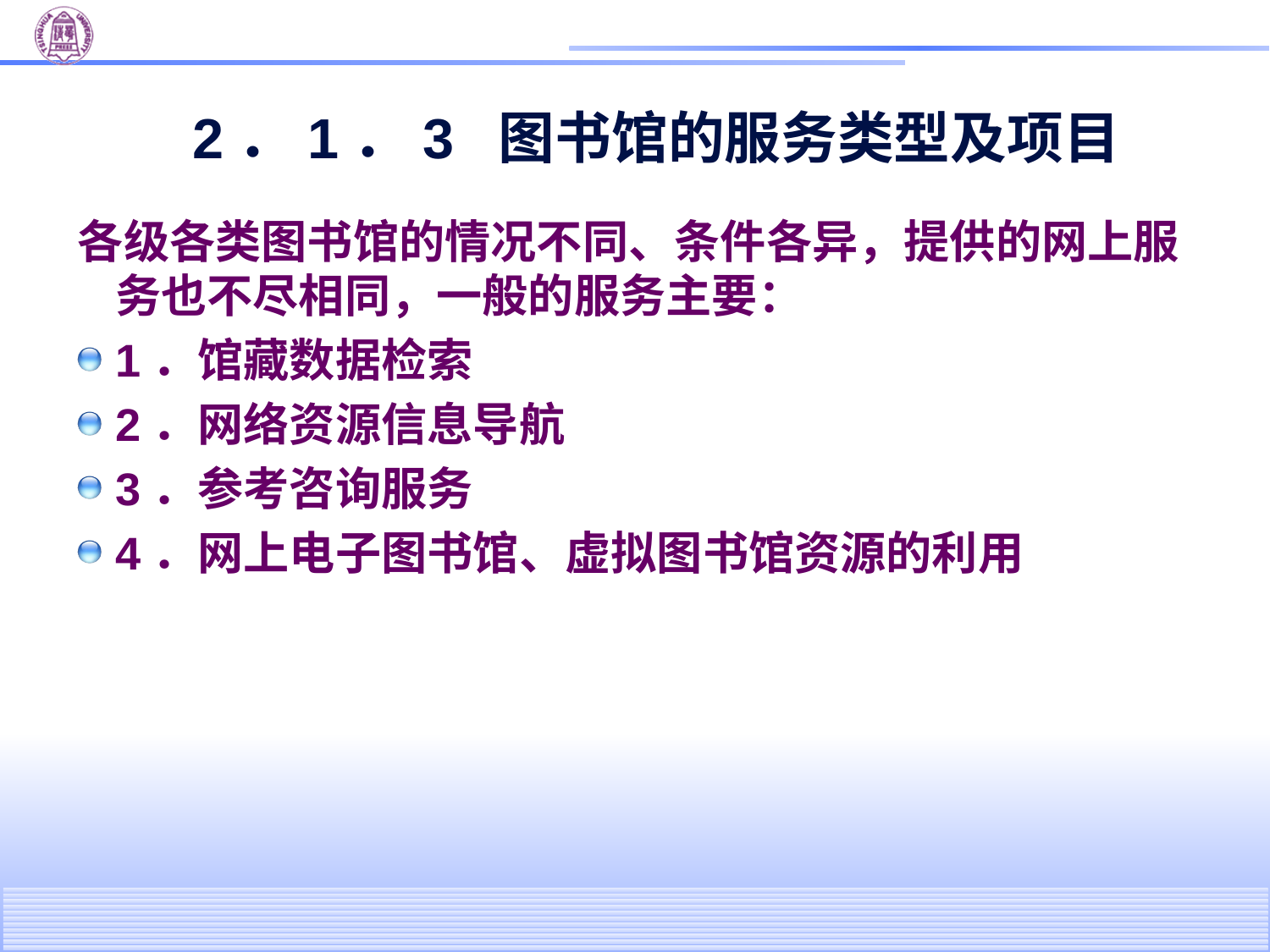

# 2．1．3  图书馆的服务类型及项目
各级各类图书馆的情况不同、条件各异，提供的网上服务也不尽相同，一般的服务主要：
1．馆藏数据检索
2．网络资源信息导航
3．参考咨询服务
4．网上电子图书馆、虚拟图书馆资源的利用